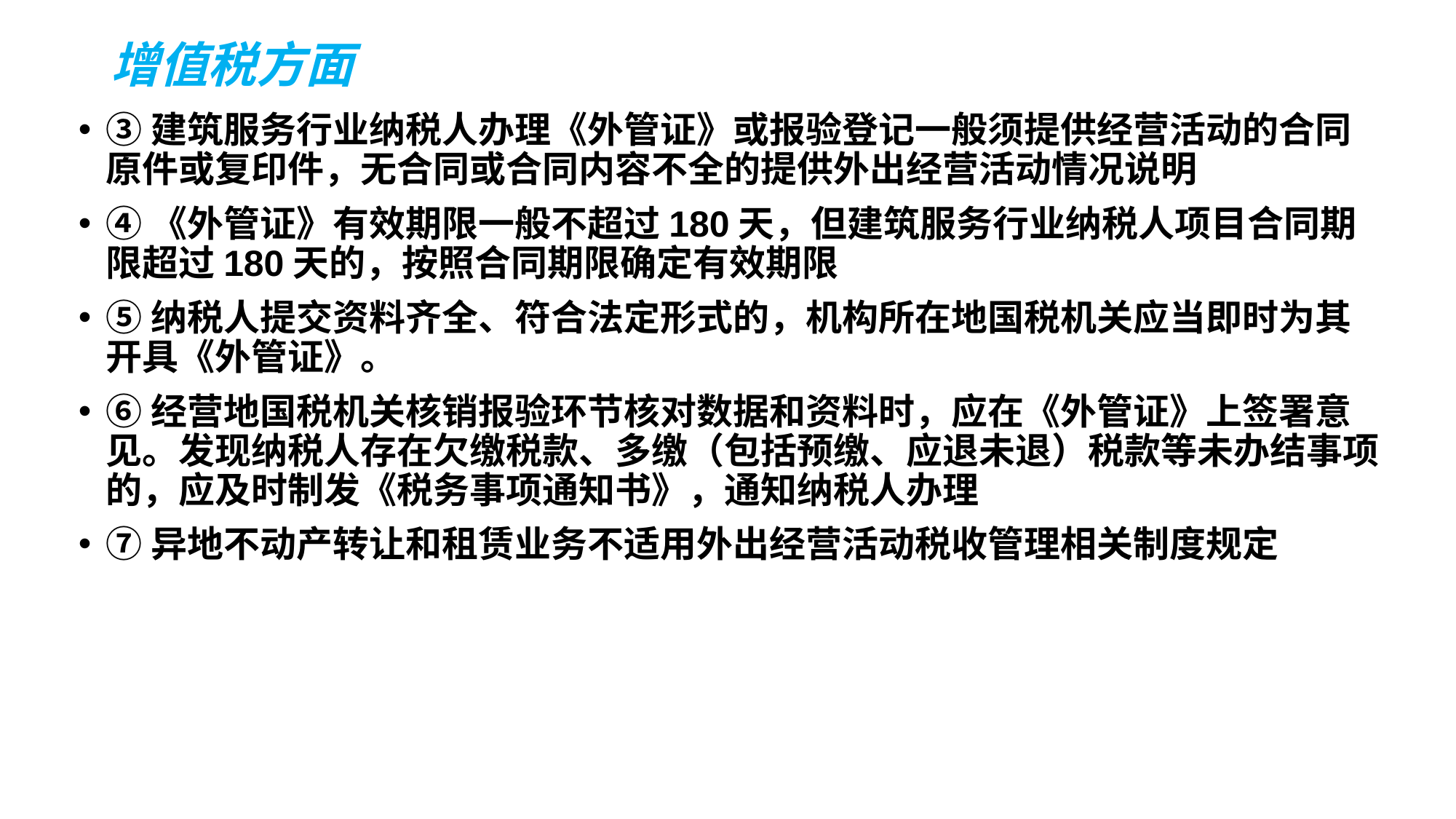

# 增值税方面
③建筑服务行业纳税人办理《外管证》或报验登记一般须提供经营活动的合同原件或复印件，无合同或合同内容不全的提供外出经营活动情况说明
④《外管证》有效期限一般不超过180天，但建筑服务行业纳税人项目合同期限超过180天的，按照合同期限确定有效期限
⑤纳税人提交资料齐全、符合法定形式的，机构所在地国税机关应当即时为其开具《外管证》。
⑥经营地国税机关核销报验环节核对数据和资料时，应在《外管证》上签署意见。发现纳税人存在欠缴税款、多缴（包括预缴、应退未退）税款等未办结事项的，应及时制发《税务事项通知书》，通知纳税人办理
⑦异地不动产转让和租赁业务不适用外出经营活动税收管理相关制度规定